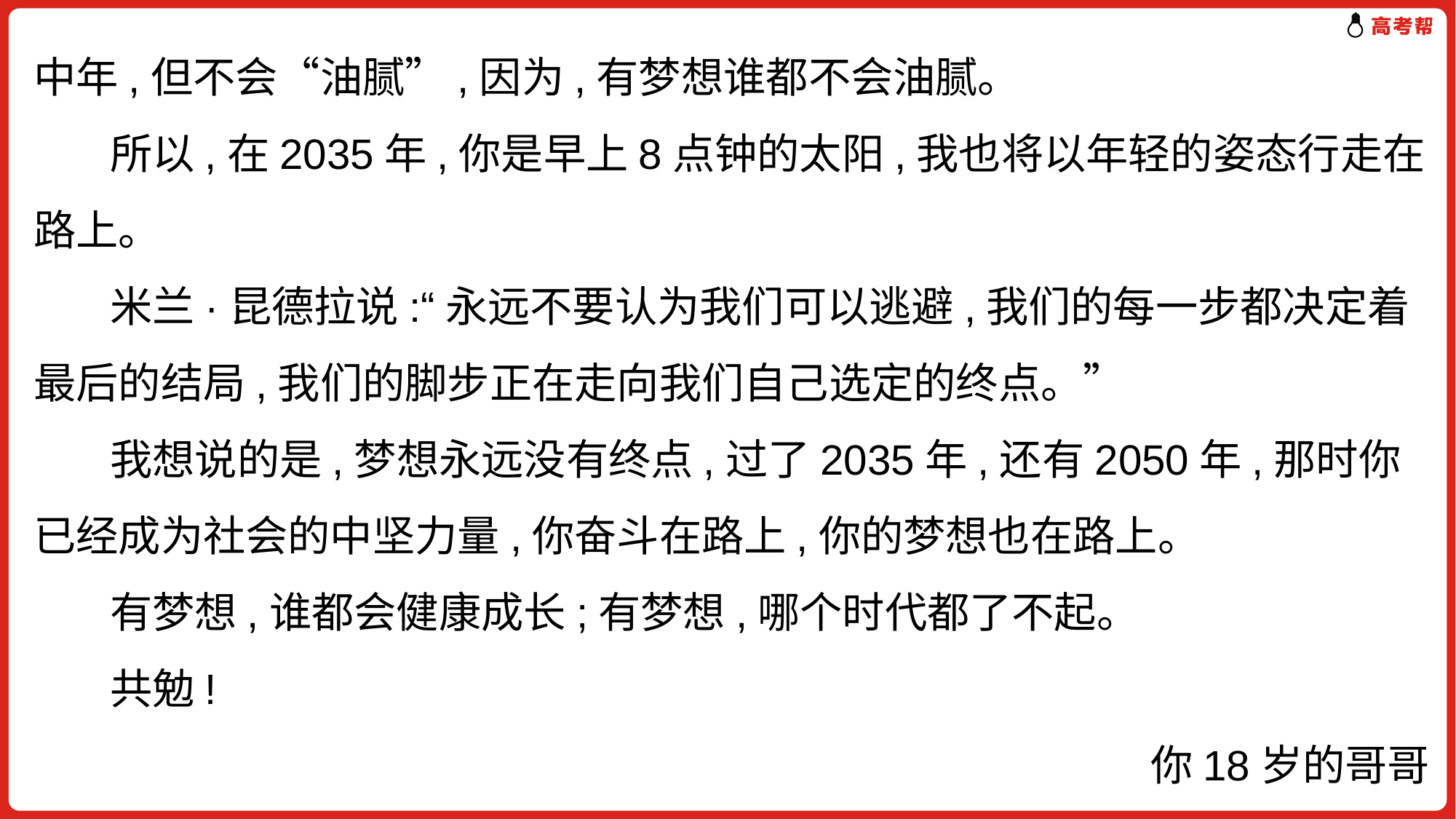

中年,但不会“油腻”,因为,有梦想谁都不会油腻。
       所以,在2035年,你是早上8点钟的太阳,我也将以年轻的姿态行走在路上。
       米兰·昆德拉说:“永远不要认为我们可以逃避,我们的每一步都决定着最后的结局,我们的脚步正在走向我们自己选定的终点。”
       我想说的是,梦想永远没有终点,过了2035年,还有2050年,那时你已经成为社会的中坚力量,你奋斗在路上,你的梦想也在路上。
       有梦想,谁都会健康成长;有梦想,哪个时代都了不起。
       共勉!
你18岁的哥哥
2018年6月7日